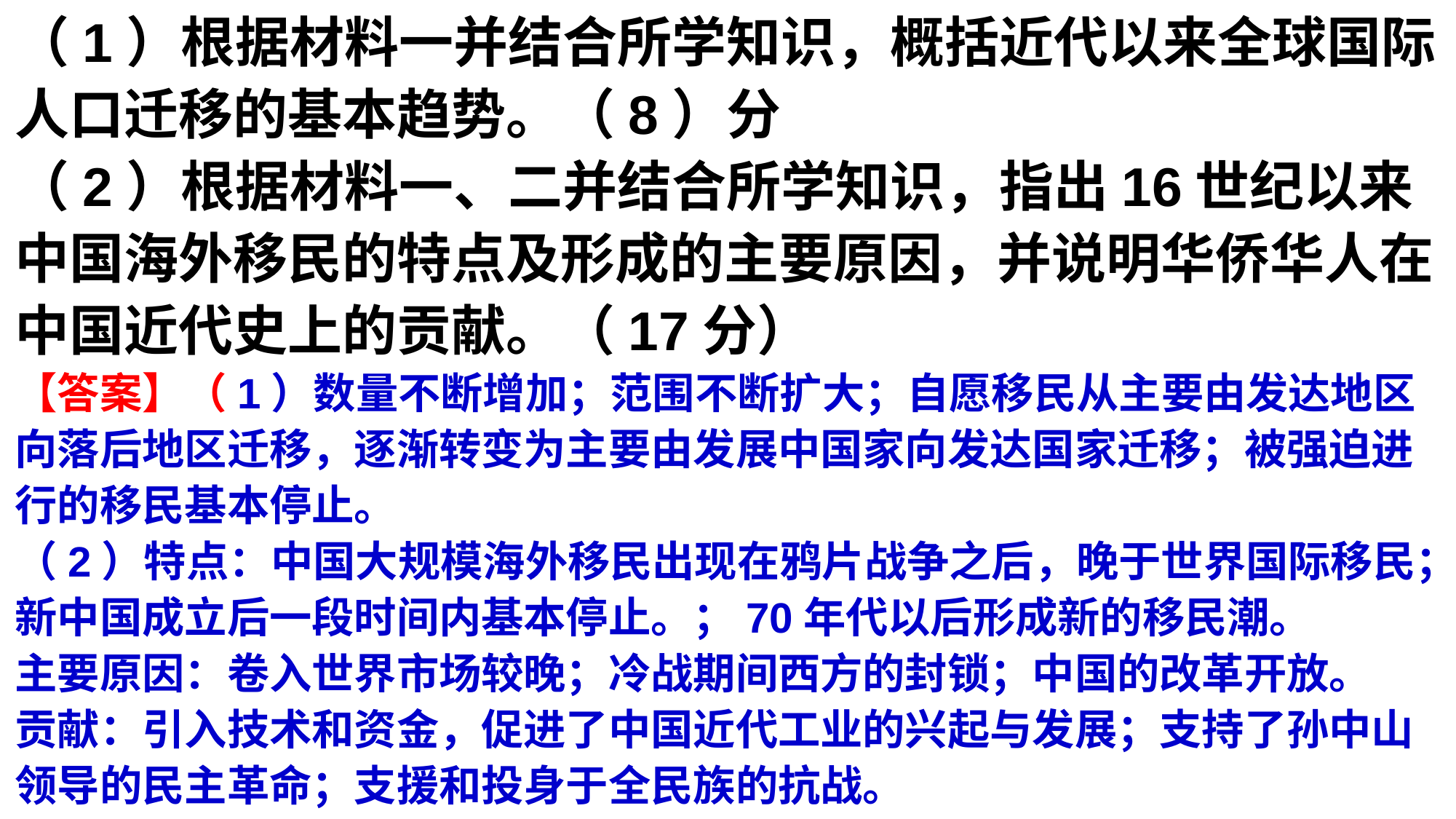

（1）根据材料一并结合所学知识，概括近代以来全球国际人口迁移的基本趋势。（8）分
（2）根据材料一、二并结合所学知识，指出16世纪以来中国海外移民的特点及形成的主要原因，并说明华侨华人在中国近代史上的贡献。（17分）
【答案】（1）数量不断增加；范围不断扩大；自愿移民从主要由发达地区向落后地区迁移，逐渐转变为主要由发展中国家向发达国家迁移；被强迫进行的移民基本停止。（2）特点：中国大规模海外移民出现在鸦片战争之后，晚于世界国际移民；新中国成立后一段时间内基本停止。；70年代以后形成新的移民潮。主要原因：卷入世界市场较晚；冷战期间西方的封锁；中国的改革开放。贡献：引入技术和资金，促进了中国近代工业的兴起与发展；支持了孙中山领导的民主革命；支援和投身于全民族的抗战。